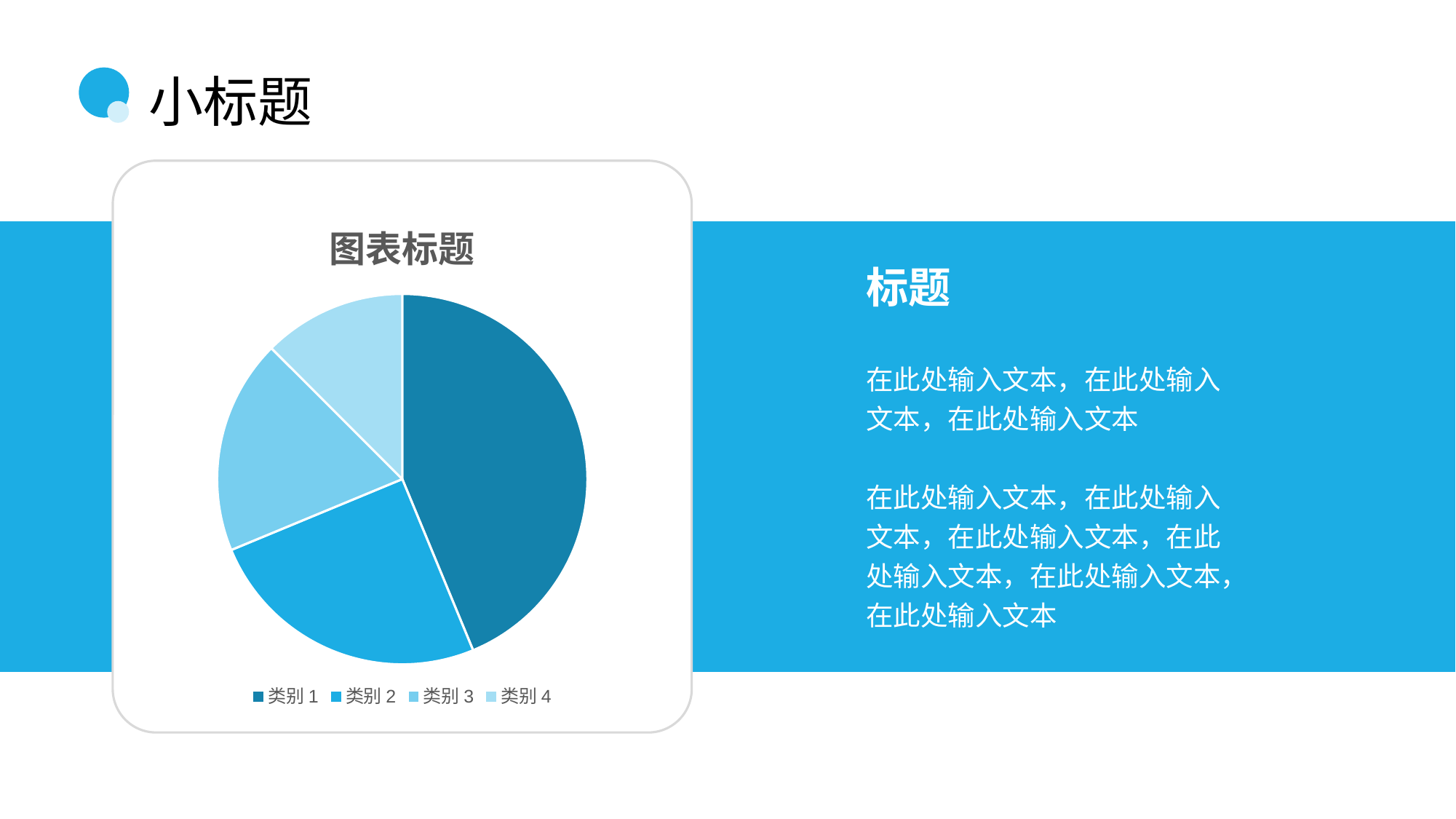

# 小标题

### Chart: 图表标题

| Category | 标题 |
|---|---|
| 类别1 | 7.0 |
| 类别2 | 4.0 |
| 类别3 | 3.0 |
| 类别4 | 2.0 |
标题
在此处输入文本，在此处输入文本，在此处输入文本

在此处输入文本，在此处输入文本，在此处输入文本，在此处输入文本，在此处输入文本，在此处输入文本